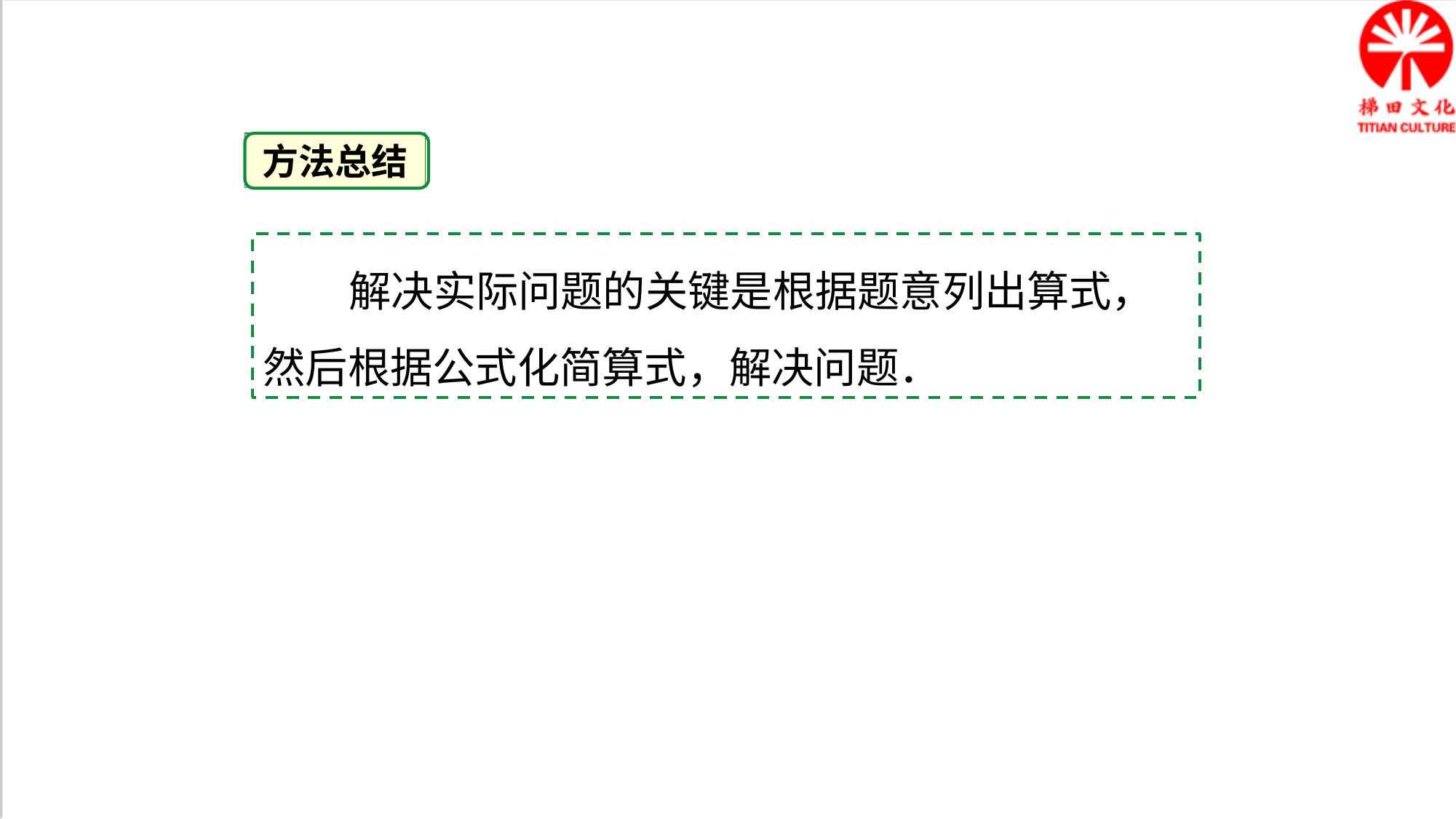

方法总结

        解决实际问题的关键是根据题意列出算式，然后根据公式化简算式，解决问题．